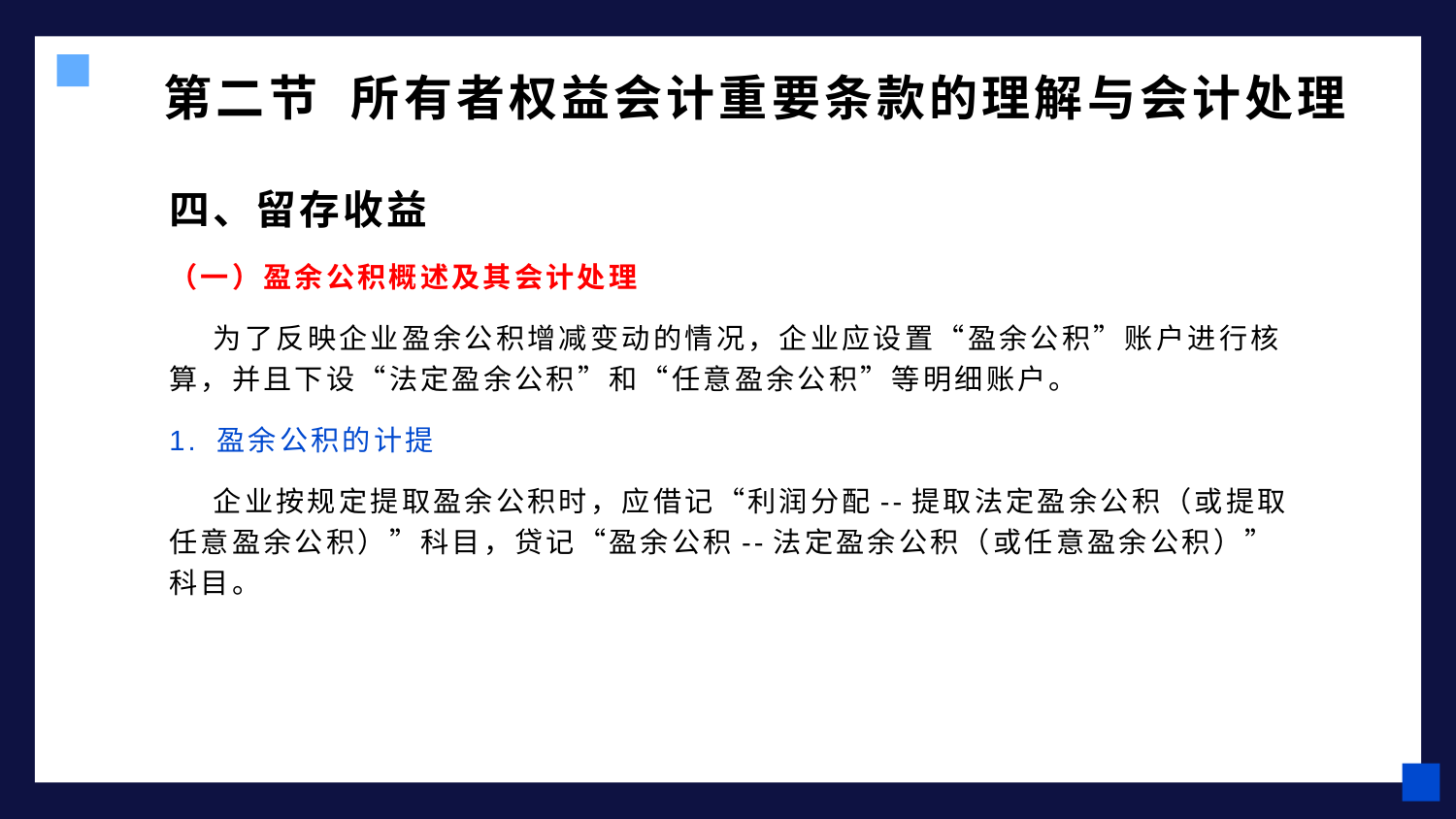

# 第二节  所有者权益会计重要条款的理解与会计处理
四、留存收益
（一）盈余公积概述及其会计处理
    为了反映企业盈余公积增减变动的情况，企业应设置“盈余公积”账户进行核算，并且下设“法定盈余公积”和“任意盈余公积”等明细账户。
1. 盈余公积的计提
    企业按规定提取盈余公积时，应借记“利润分配--提取法定盈余公积（或提取任意盈余公积）”科目，贷记“盈余公积--法定盈余公积（或任意盈余公积）”科目。